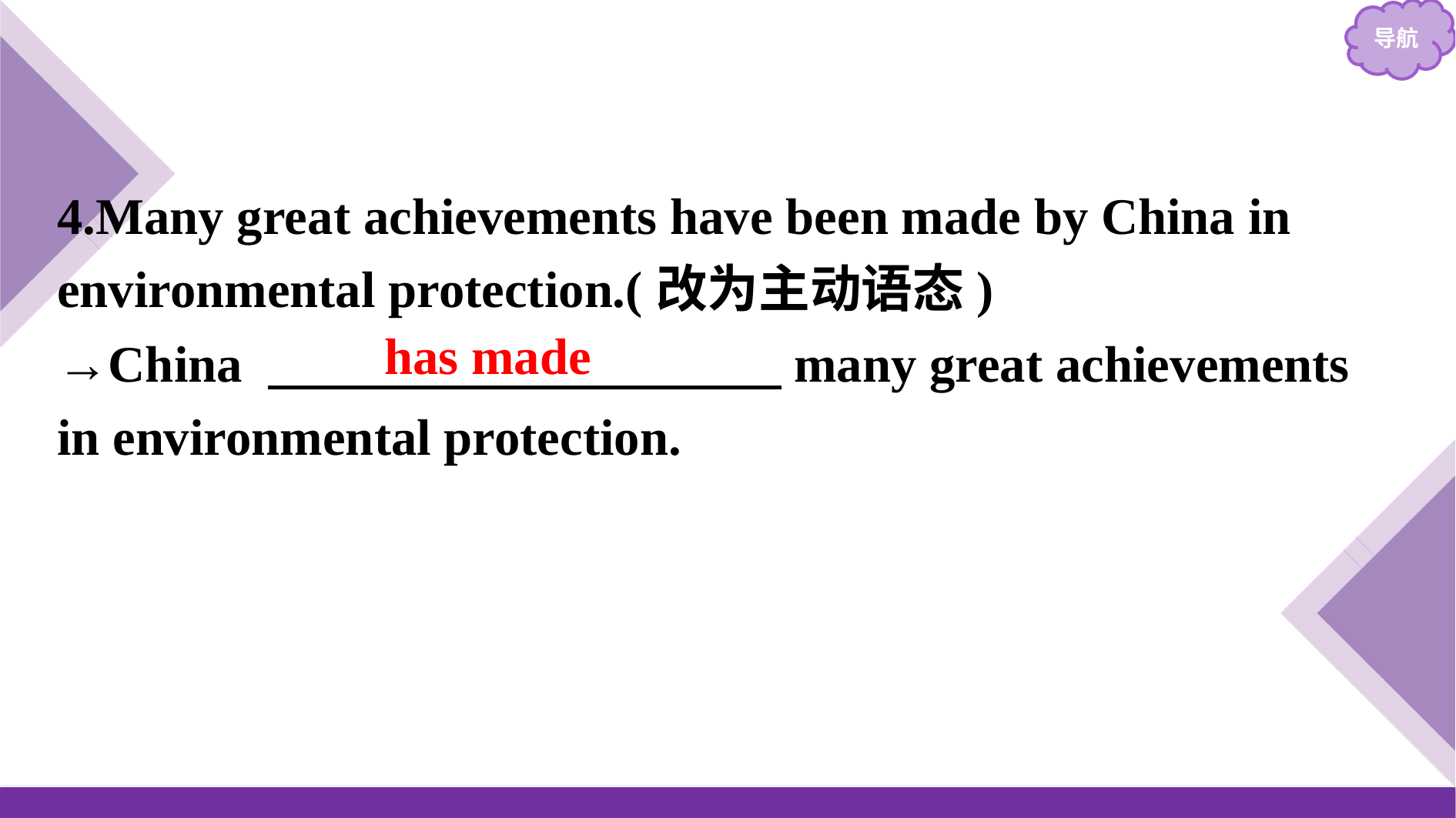

4.Many great achievements have been made by China in environmental protection.(改为主动语态)
→China 　　　　　　　　　　many great achievements in environmental protection.
has made